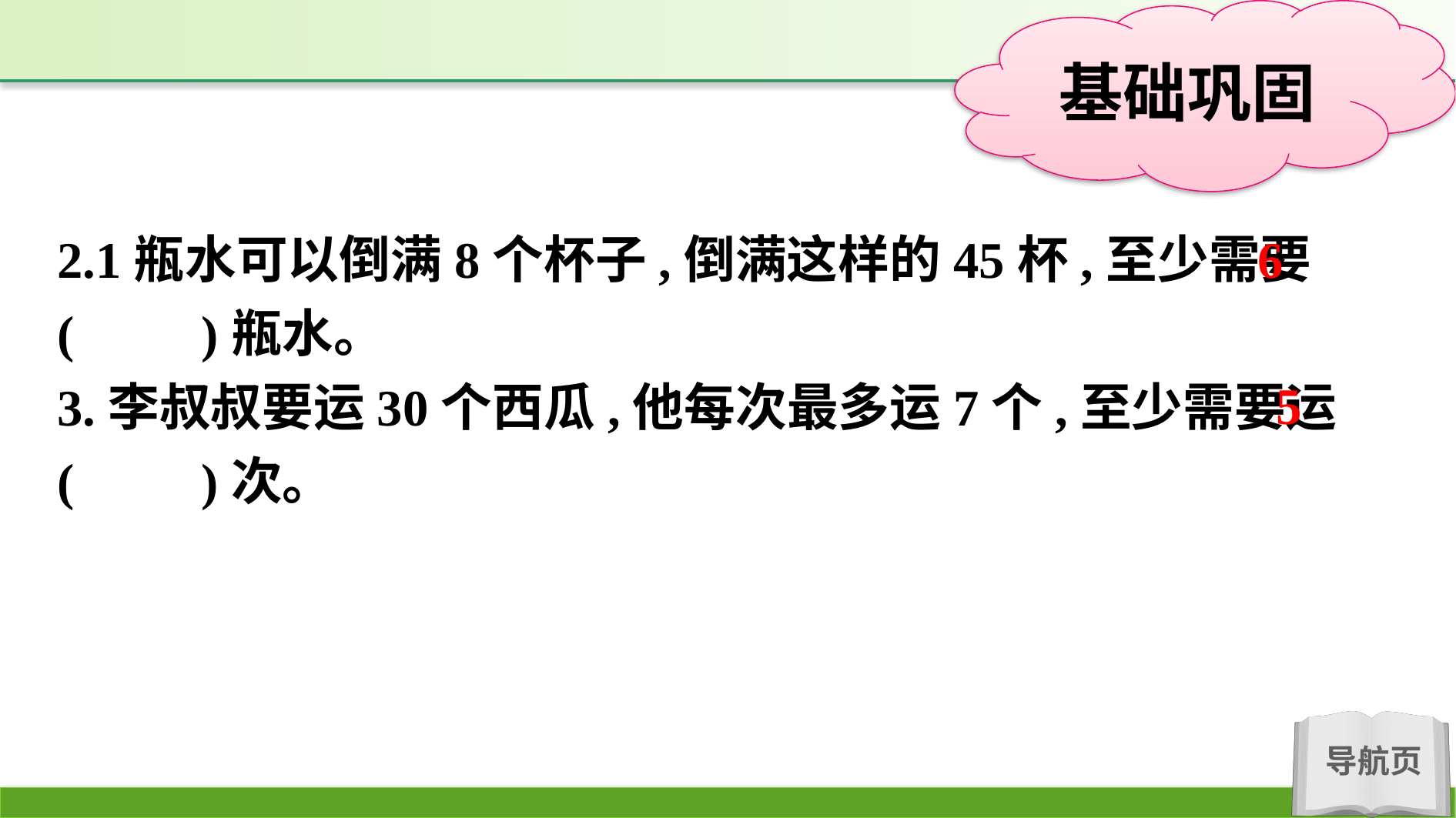

6
2.1瓶水可以倒满8个杯子,倒满这样的45杯,至少需要(　　)瓶水。
3.李叔叔要运30个西瓜,他每次最多运7个,至少需要运(　　)次。
5